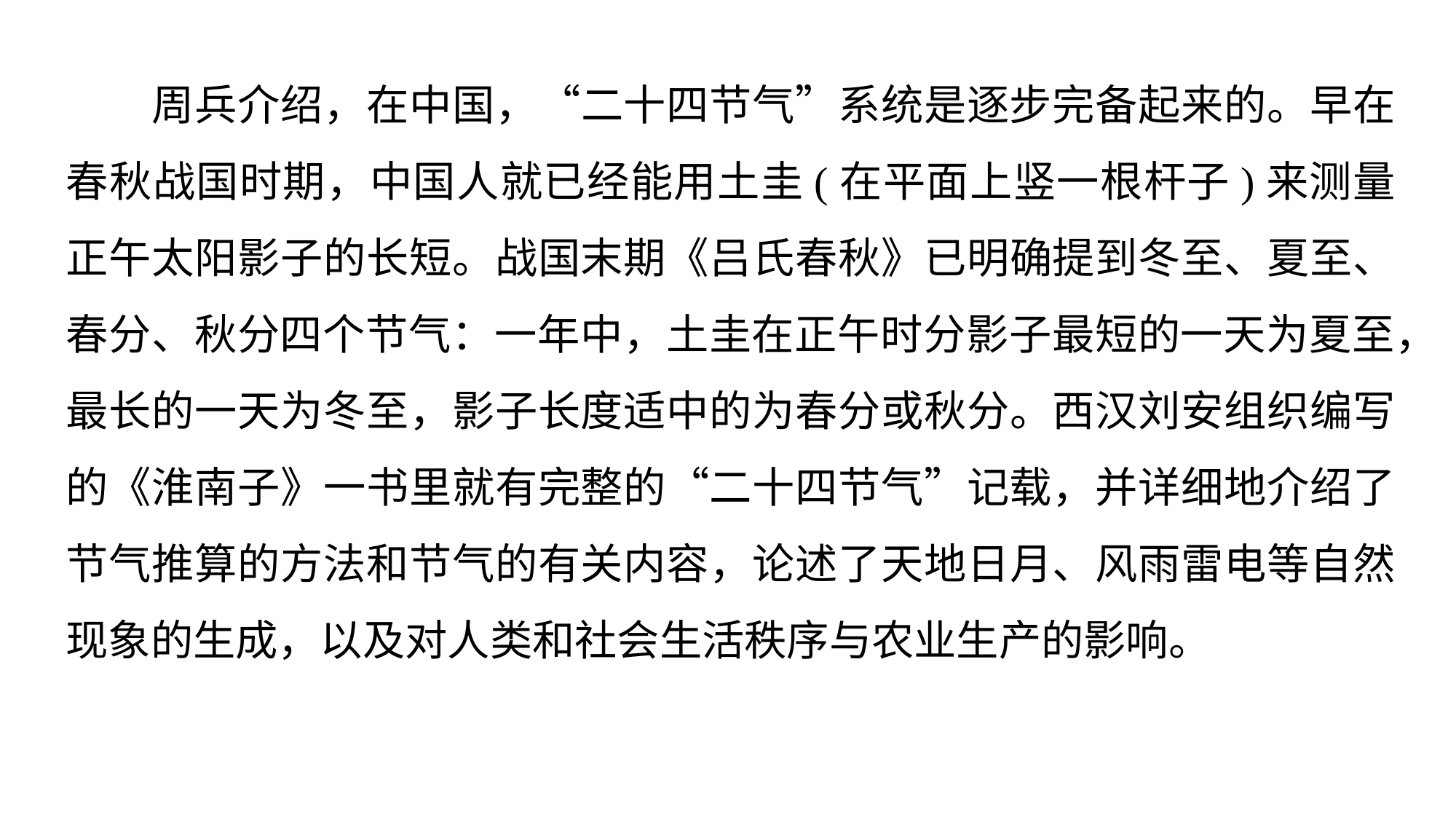

周兵介绍，在中国，“二十四节气”系统是逐步完备起来的。早在春秋战国时期，中国人就已经能用土圭(在平面上竖一根杆子)来测量正午太阳影子的长短。战国末期《吕氏春秋》已明确提到冬至、夏至、春分、秋分四个节气：一年中，土圭在正午时分影子最短的一天为夏至，最长的一天为冬至，影子长度适中的为春分或秋分。西汉刘安组织编写的《淮南子》一书里就有完整的“二十四节气”记载，并详细地介绍了节气推算的方法和节气的有关内容，论述了天地日月、风雨雷电等自然现象的生成，以及对人类和社会生活秩序与农业生产的影响。